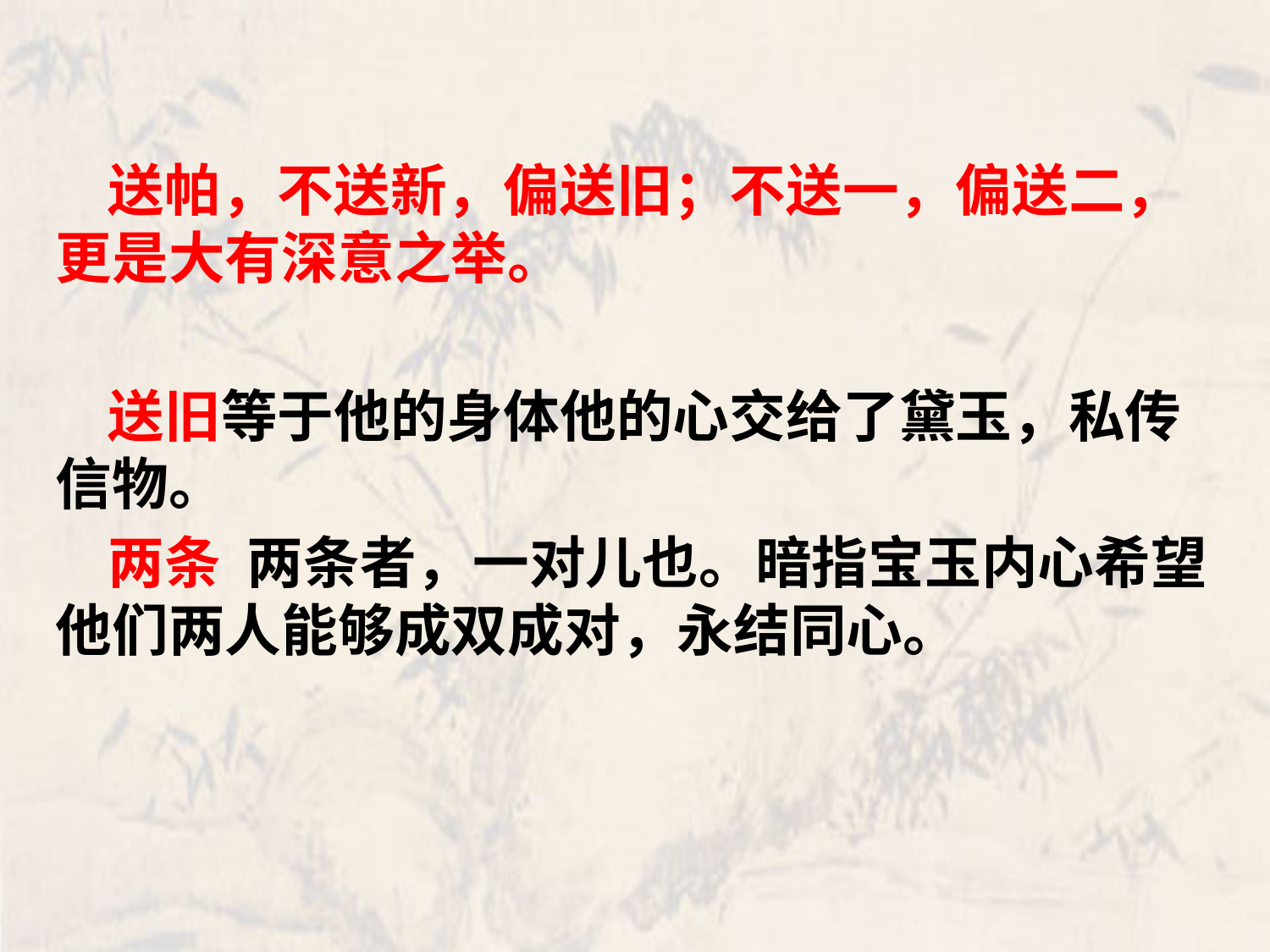

送帕，不送新，偏送旧；不送一，偏送二，更是大有深意之举。

   送旧等于他的身体他的心交给了黛玉，私传信物。
   两条  两条者，一对儿也。暗指宝玉内心希望他们两人能够成双成对，永结同心。